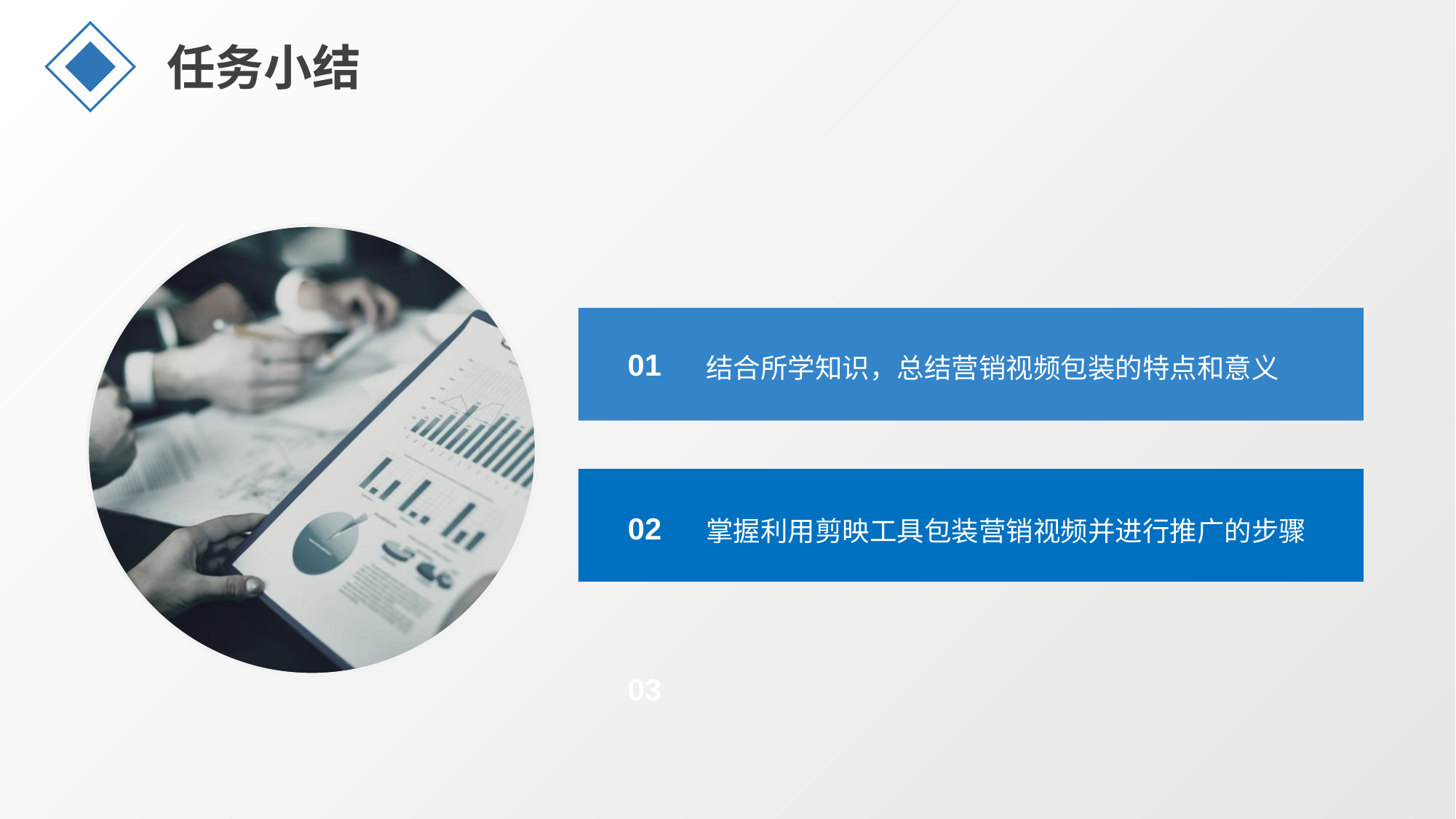

任务小结

结合所学知识，总结营销视频包装的特点和意义
01

掌握利用剪映工具包装营销视频并进行推广的步骤
02
03